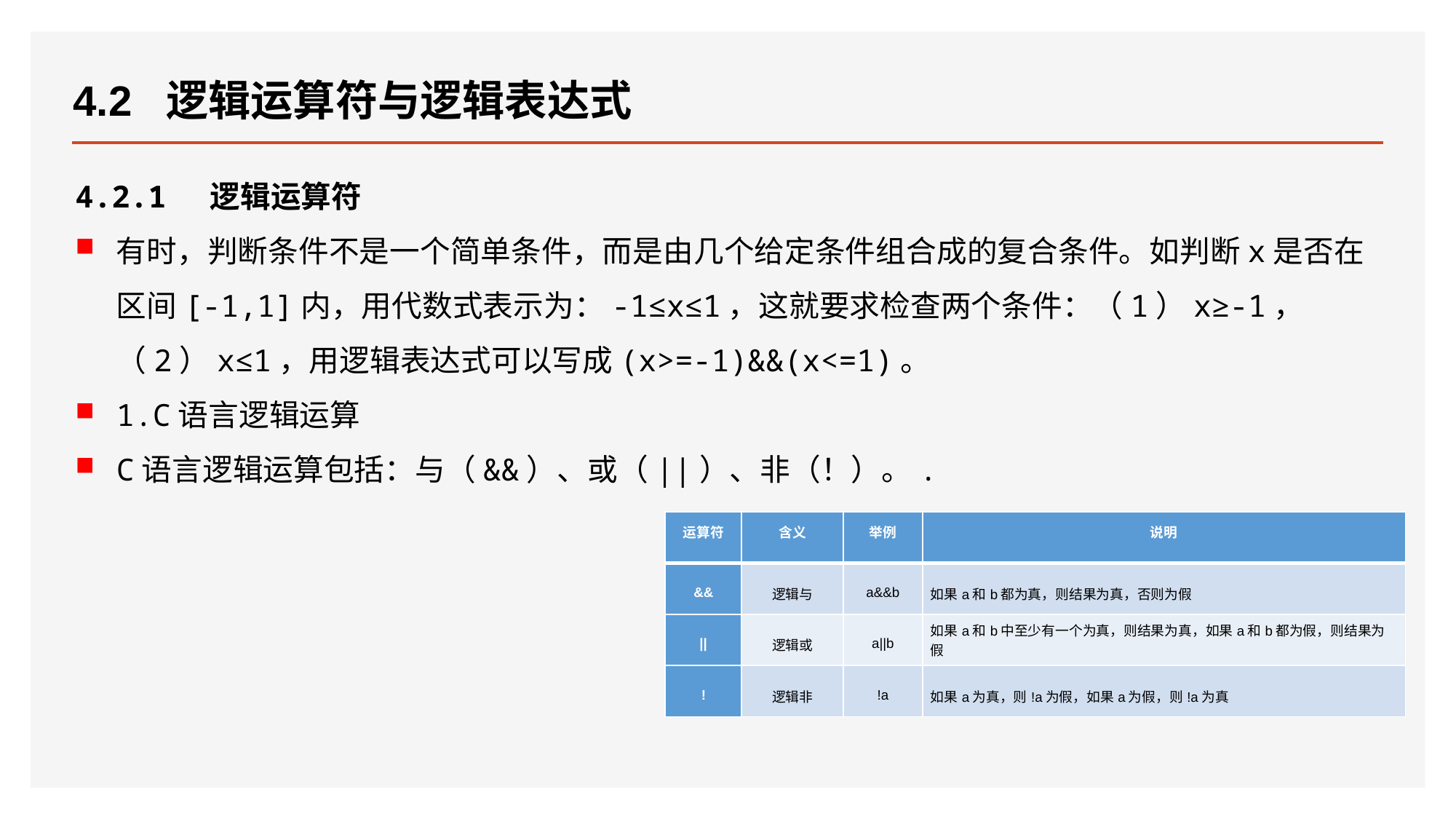

# 4.2  逻辑运算符与逻辑表达式
4.2.1  逻辑运算符
有时，判断条件不是一个简单条件，而是由几个给定条件组合成的复合条件。如判断x是否在区间[-1,1]内，用代数式表示为：-1≤x≤1，这就要求检查两个条件：（1）x≥-1，（2）x≤1，用逻辑表达式可以写成(x>=-1)&&(x<=1)。
1.C语言逻辑运算
C语言逻辑运算包括：与（&&）、或（||）、非（！）。.
| 运算符 | 含义 | 举例 | 说明 |
| --- | --- | --- | --- |
| && | 逻辑与 | a&&b | 如果a和b都为真，则结果为真，否则为假 |
| || | 逻辑或 | a||b | 如果a和b中至少有一个为真，则结果为真，如果a和b都为假，则结果为假 |
| ! | 逻辑非 | !a | 如果a为真，则!a为假，如果a为假，则!a为真 |